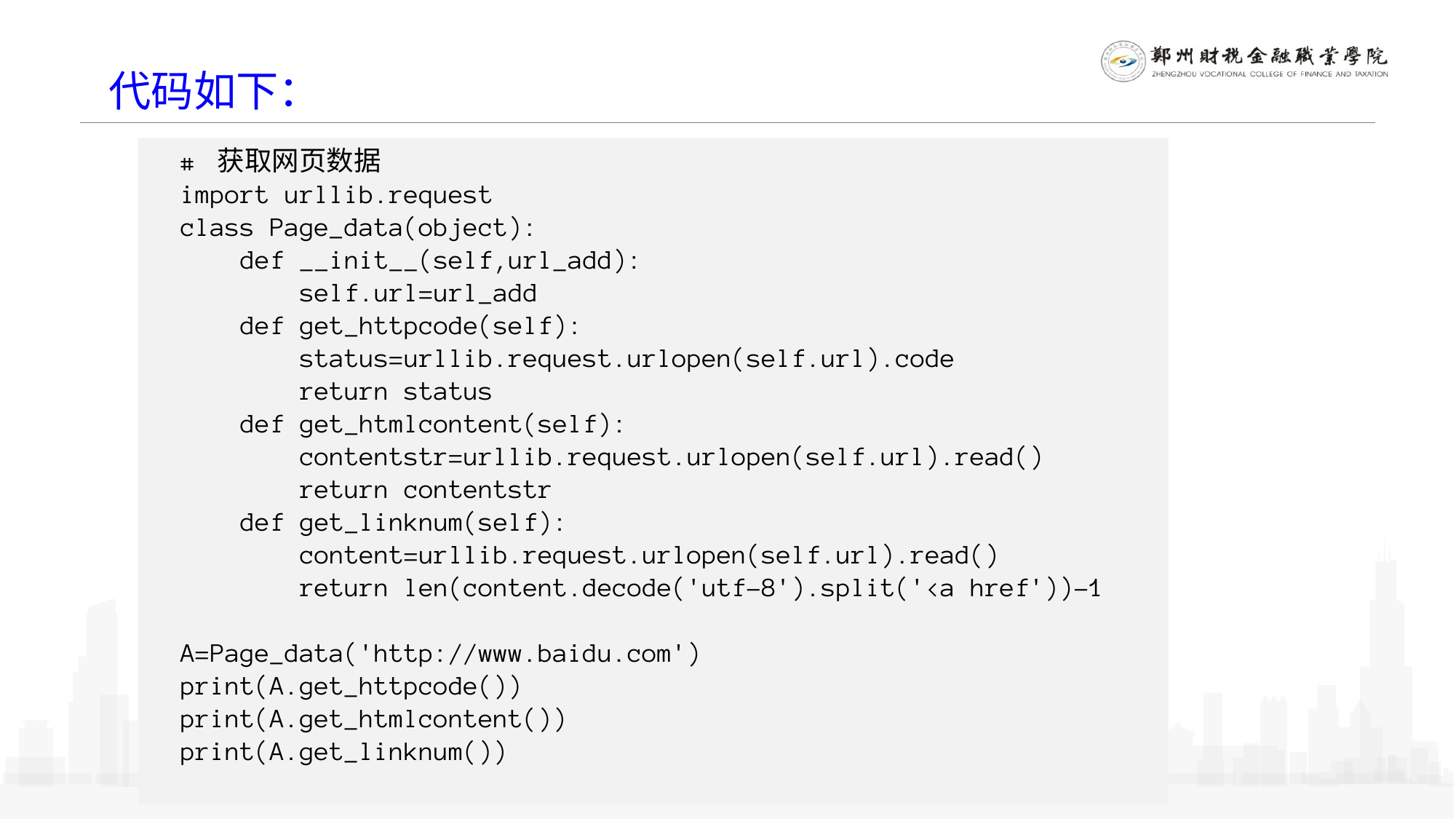

代码如下：
# 获取网页数据
import urllib.request
class Page_data(object):
    def __init__(self,url_add):
        self.url=url_add
    def get_httpcode(self):
        status=urllib.request.urlopen(self.url).code
        return status
    def get_htmlcontent(self):
        contentstr=urllib.request.urlopen(self.url).read()
        return contentstr
    def get_linknum(self):
        content=urllib.request.urlopen(self.url).read()
        return len(content.decode('utf-8').split('<a href'))-1

A=Page_data('http://www.baidu.com')
print(A.get_httpcode())
print(A.get_htmlcontent())
print(A.get_linknum())